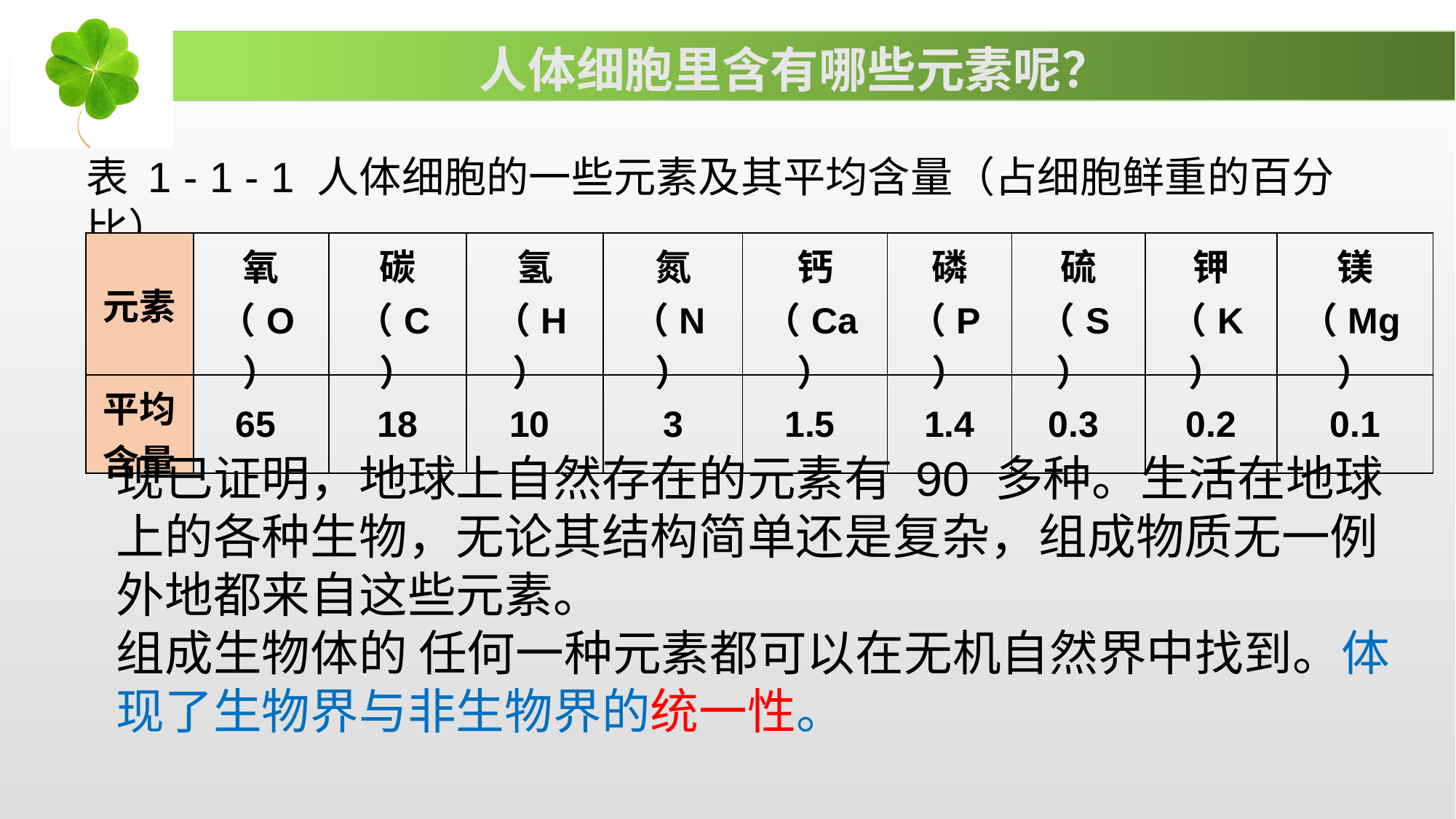

人体细胞里含有哪些元素呢？
表 1 - 1 - 1 人体细胞的一些元素及其平均含量（占细胞鲜重的百分比）
| 元素 | 氧（O） | 碳（C） | 氢（H） | 氮（N） | 钙（Ca） | 磷（P） | 硫（S） | 钾（K） | 镁（Mg） |
| --- | --- | --- | --- | --- | --- | --- | --- | --- | --- |
| 平均含量 | 65 | 18 | 10 | 3 | 1.5 | 1.4 | 0.3 | 0.2 | 0.1 |
现已证明，地球上自然存在的元素有 90 多种。生活在地球上的各种生物，无论其结构简单还是复杂，组成物质无一例外地都来自这些元素。
组成生物体的 任何一种元素都可以在无机自然界中找到。体现了生物界与非生物界的统一性。